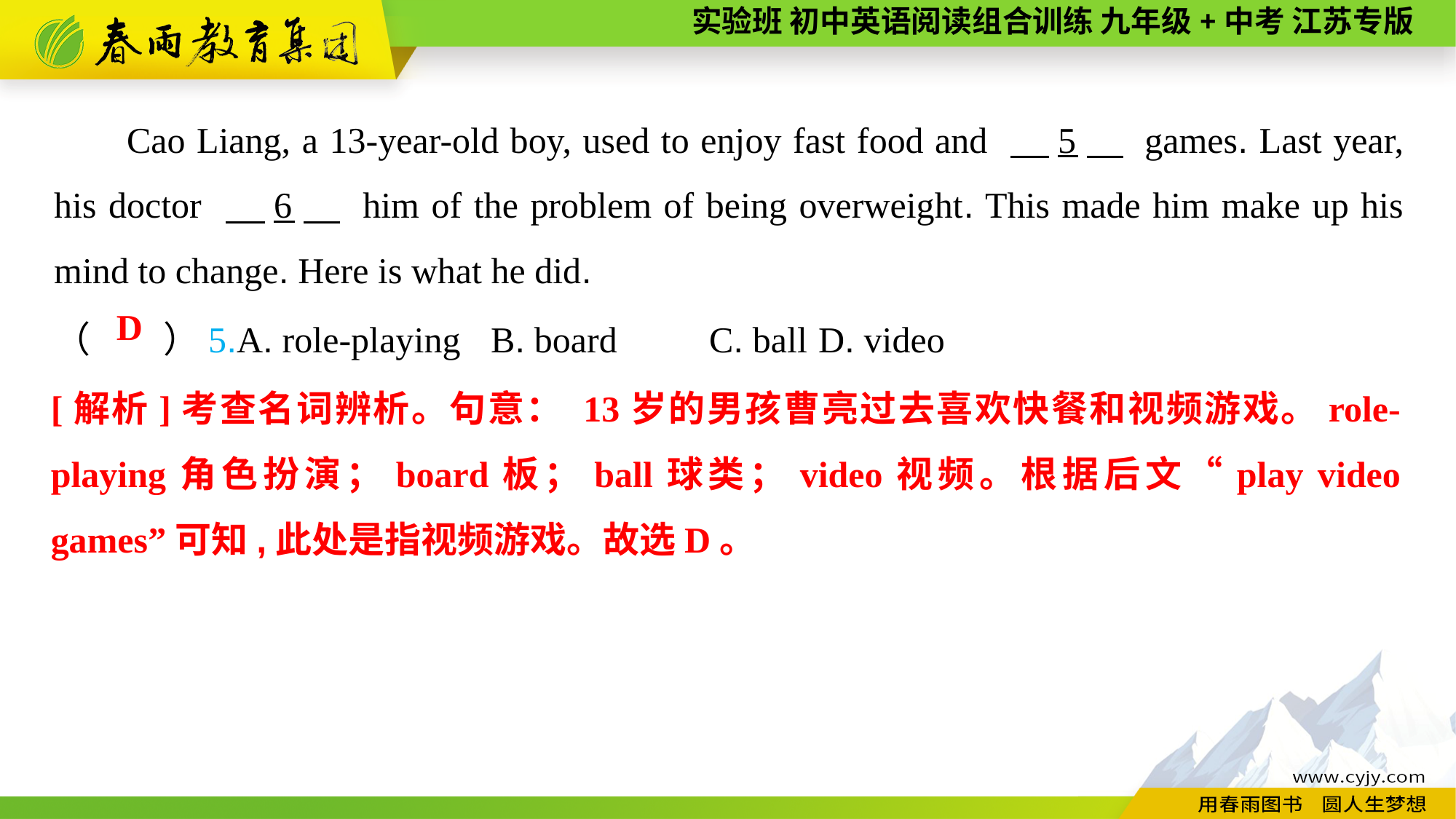

Cao Liang, a 13-year-old boy, used to enjoy fast food and 　5　 games. Last year, his doctor 　6　 him of the problem of being overweight. This made him make up his mind to change. Here is what he did.
（　　）5.A. role-playing	B. board	C. ball	D. video
D
[解析]考查名词辨析。句意： 13岁的男孩曹亮过去喜欢快餐和视频游戏。role-playing角色扮演；board板；ball球类；video视频。根据后文“play video games”可知,此处是指视频游戏。故选D。